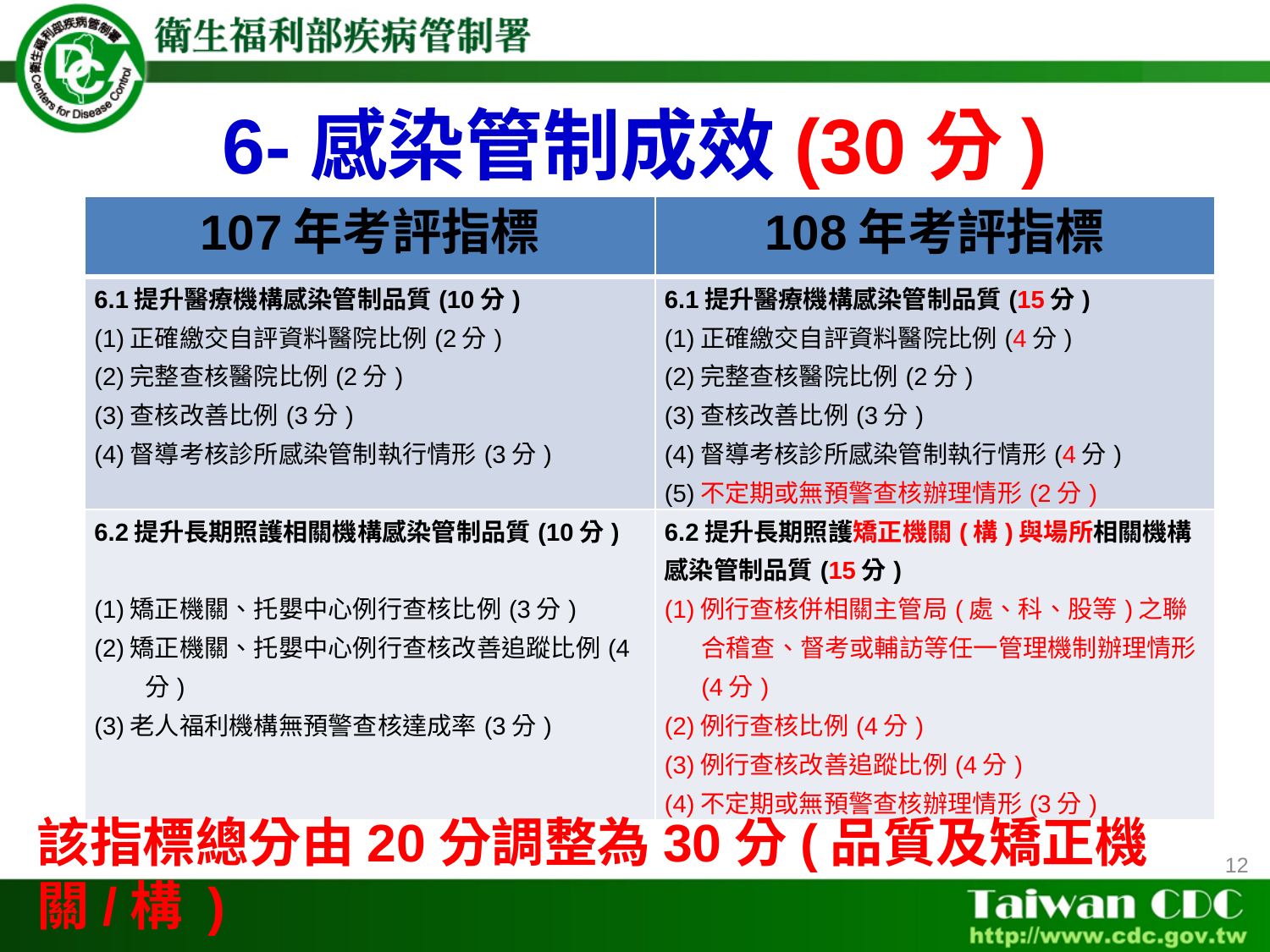

# 6-感染管制成效(30分)
| 107年考評指標 | 108年考評指標 |
| --- | --- |
| 6.1提升醫療機構感染管制品質(10分) (1)正確繳交自評資料醫院比例(2分) (2)完整查核醫院比例(2分) (3)查核改善比例(3分) (4)督導考核診所感染管制執行情形(3分) | 6.1提升醫療機構感染管制品質(15分) (1)正確繳交自評資料醫院比例(4分) (2)完整查核醫院比例(2分) (3)查核改善比例(3分) (4)督導考核診所感染管制執行情形(4分) (5)不定期或無預警查核辦理情形(2分) |
| 6.2提升長期照護相關機構感染管制品質(10分) (1)矯正機關、托嬰中心例行查核比例(3分) (2)矯正機關、托嬰中心例行查核改善追蹤比例(4分) (3)老人福利機構無預警查核達成率(3分) | 6.2提升長期照護矯正機關(構)與場所相關機構感染管制品質(15分) (1)例行查核併相關主管局(處、科、股等)之聯合稽查、督考或輔訪等任一管理機制辦理情形(4分) (2)例行查核比例(4分) (3)例行查核改善追蹤比例(4分) (4)不定期或無預警查核辦理情形(3分) |
該指標總分由20分調整為30分(品質及矯正機關/構 )
12